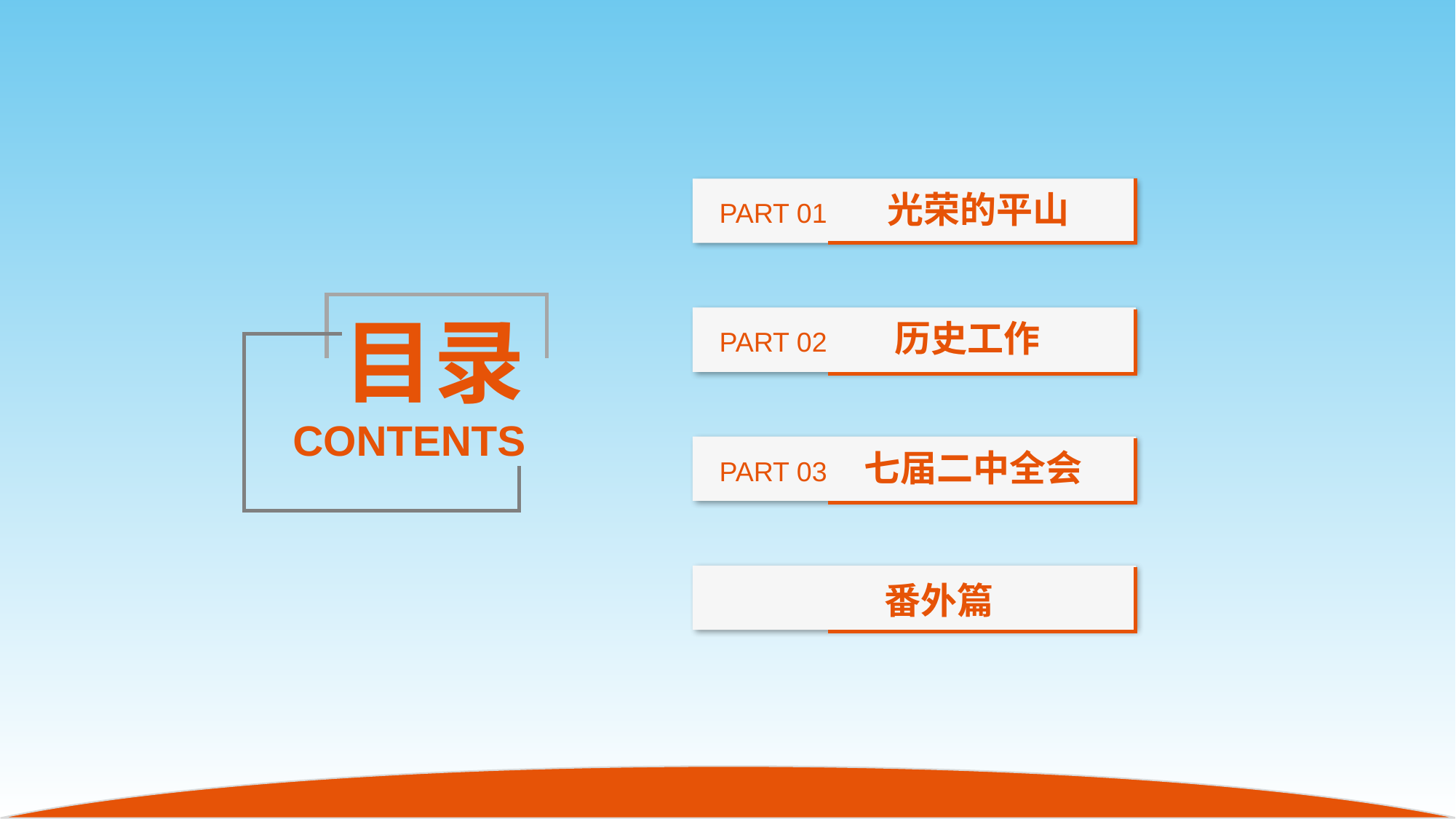

PART 01       光荣的平山

目录
CONTENTS

PART 02        历史工作

PART 03    七届二中全会

                  番外篇